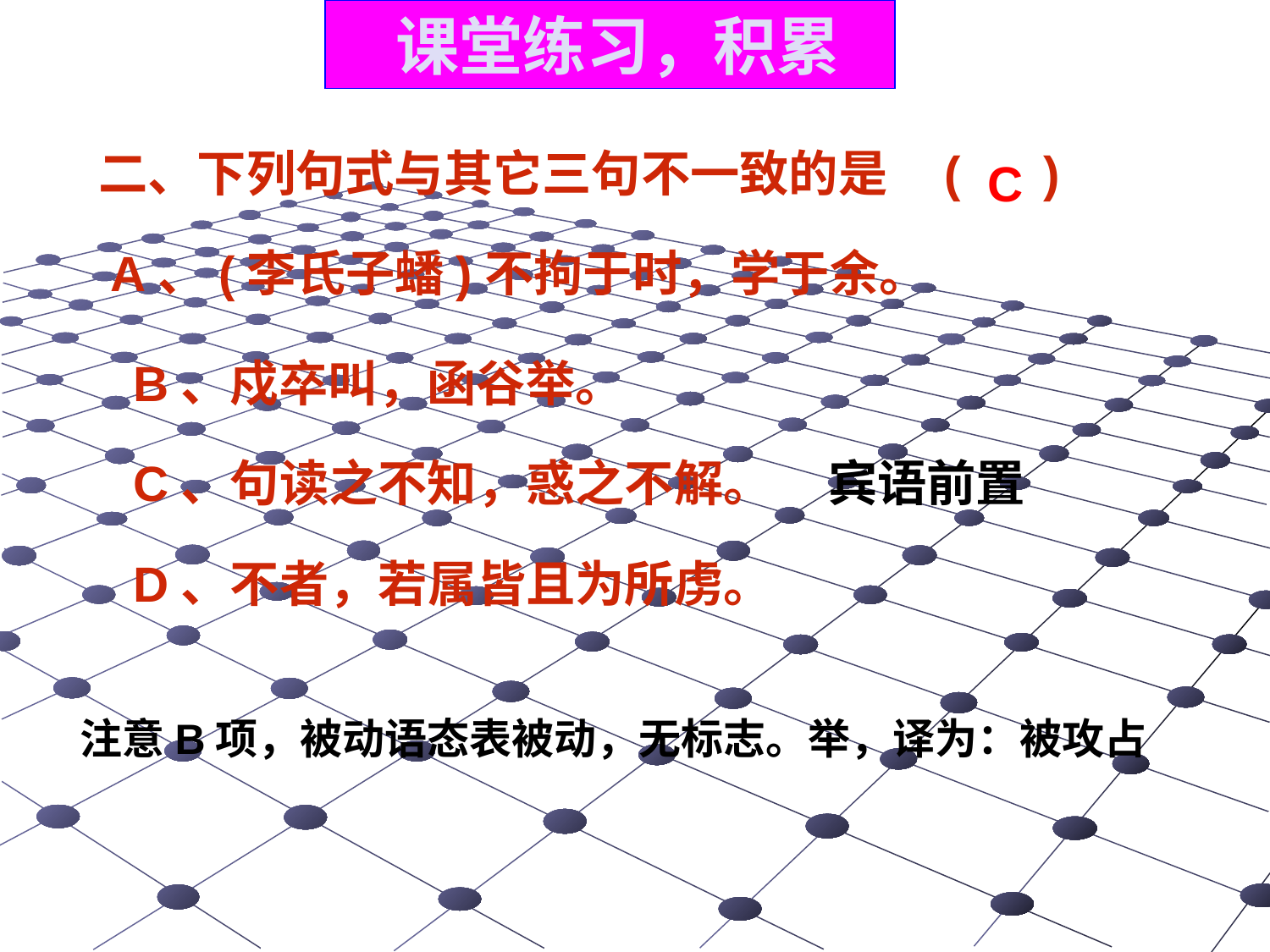

课堂练习，积累
二、下列句式与其它三句不一致的是    (      )
C
A、(李氏子蟠)不拘于时，学于余。
B、戍卒叫，函谷举。
C、句读之不知，惑之不解。
宾语前置
D、不者，若属皆且为所虏。
注意B项，被动语态表被动，无标志。举，译为：被攻占